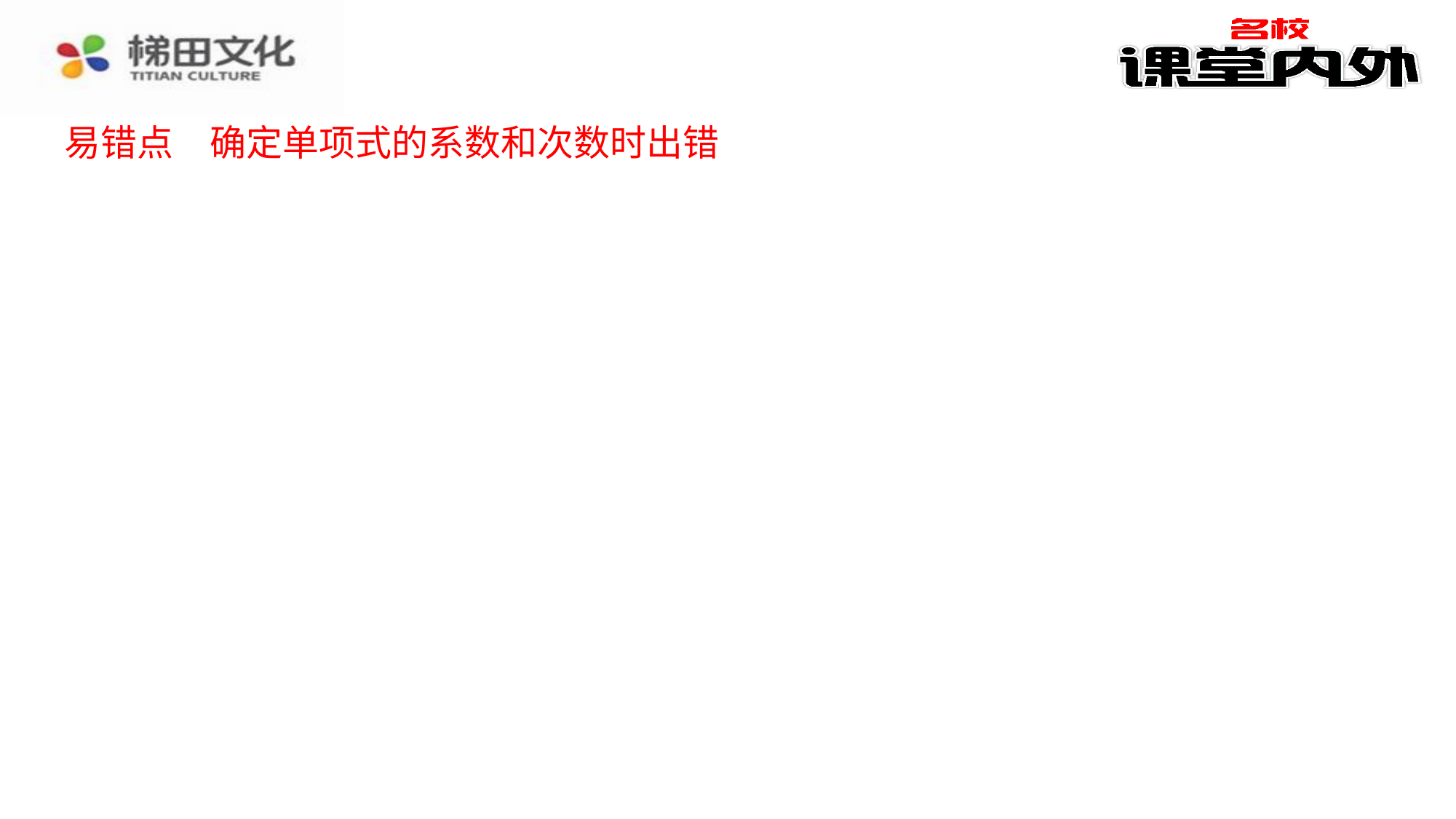

易错点　确定单项式的系数和次数时出错
易错点　确定单项式的系数和次数时出错